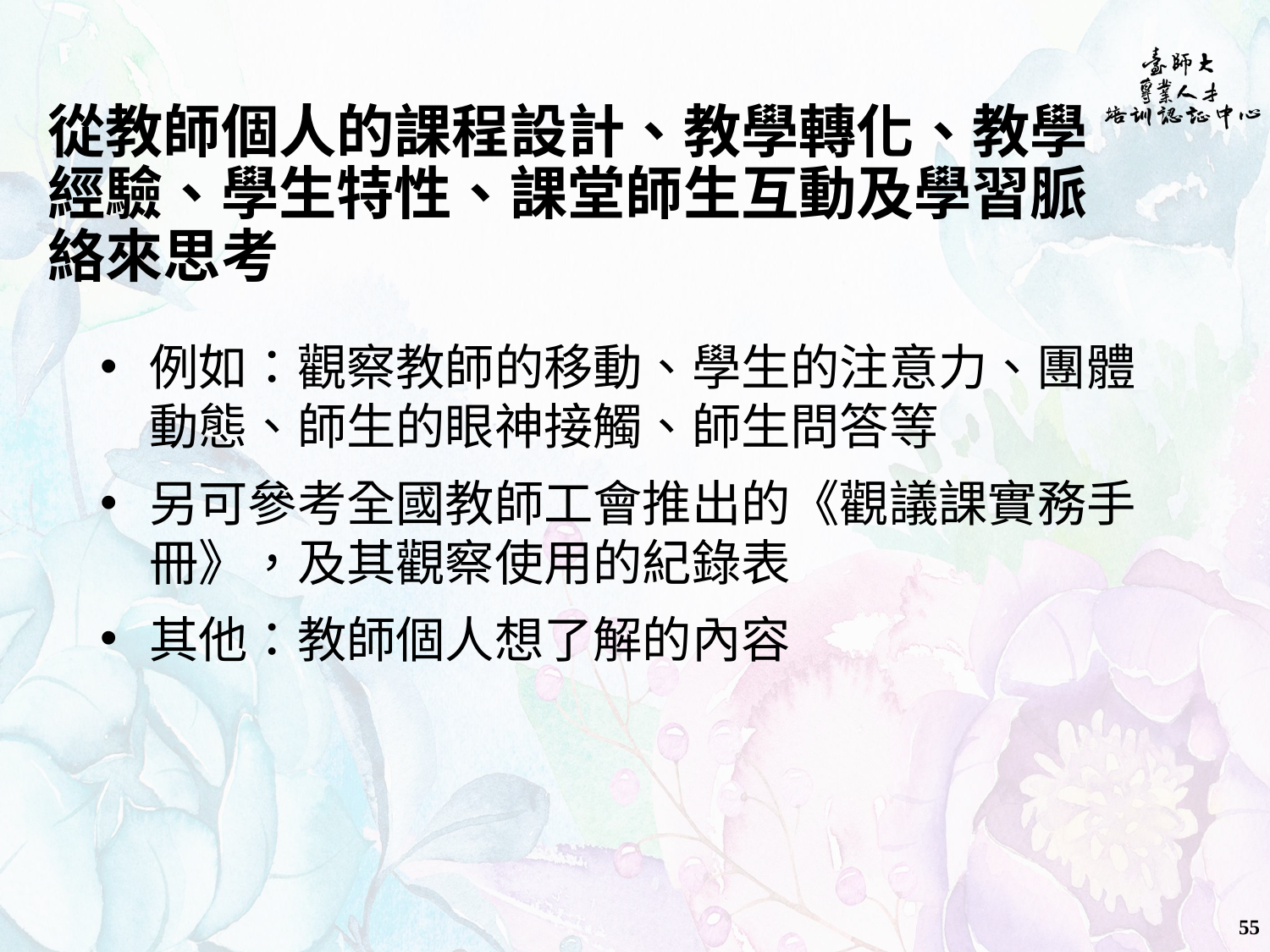

# 從教師個人的課程設計、教學轉化、教學經驗、學生特性、課堂師生互動及學習脈絡來思考

例如：觀察教師的移動、學生的注意力、團體動態、師生的眼神接觸、師生問答等
另可參考全國教師工會推出的《觀議課實務手冊》，及其觀察使用的紀錄表
其他：教師個人想了解的內容

55